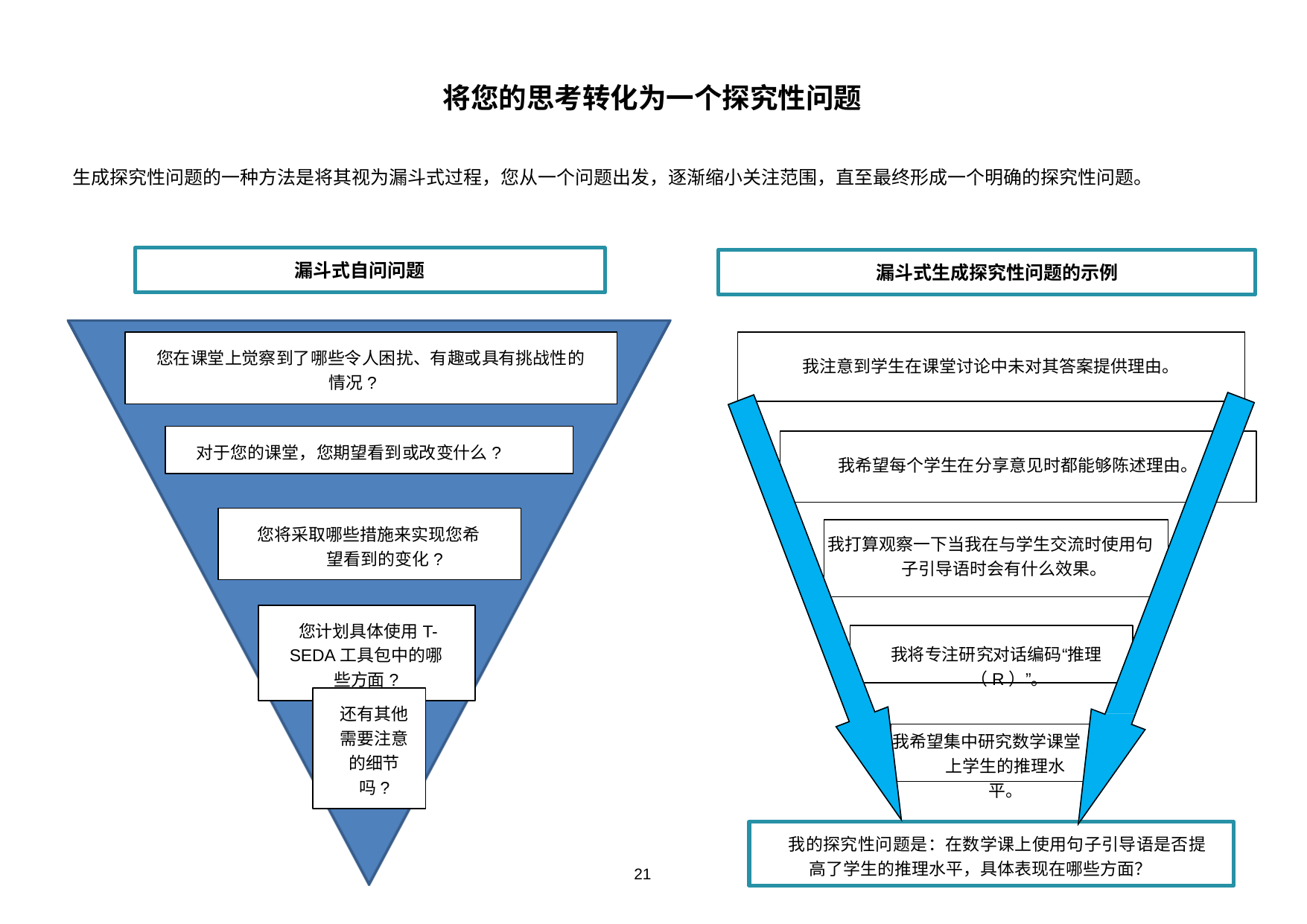

将您的思考转化为一个探究性问题

生成探究性问题的一种方法是将其视为漏斗式过程，您从一个问题出发，逐渐缩小关注范围，直至最终形成一个明确的探究性问题。
           漏斗式自问问题
漏斗式生成探究性问题的示例

您在课堂上觉察到了哪些令人困扰、有趣或具有挑战性的情况?
我注意到学生在课堂讨论中未对其答案提供理由。

对于您的课堂，您期望看到或改变什么?

我希望每个学生在分享意见时都能够陈述理由。
您将采取哪些措施来实现您希望看到的变化?

我打算观察一下当我在与学生交流时使用句子引导语时会有什么效果。
您计划具体使用T-SEDA工具包中的哪些方面?

我将专注研究对话编码“推理（R）”。
还有其他需要注意的细节吗?

我希望集中研究数学课堂上学生的推理水平。

我的探究性问题是：在数学课上使用句子引导语是否提高了学生的推理水平，具体表现在哪些方面？
21